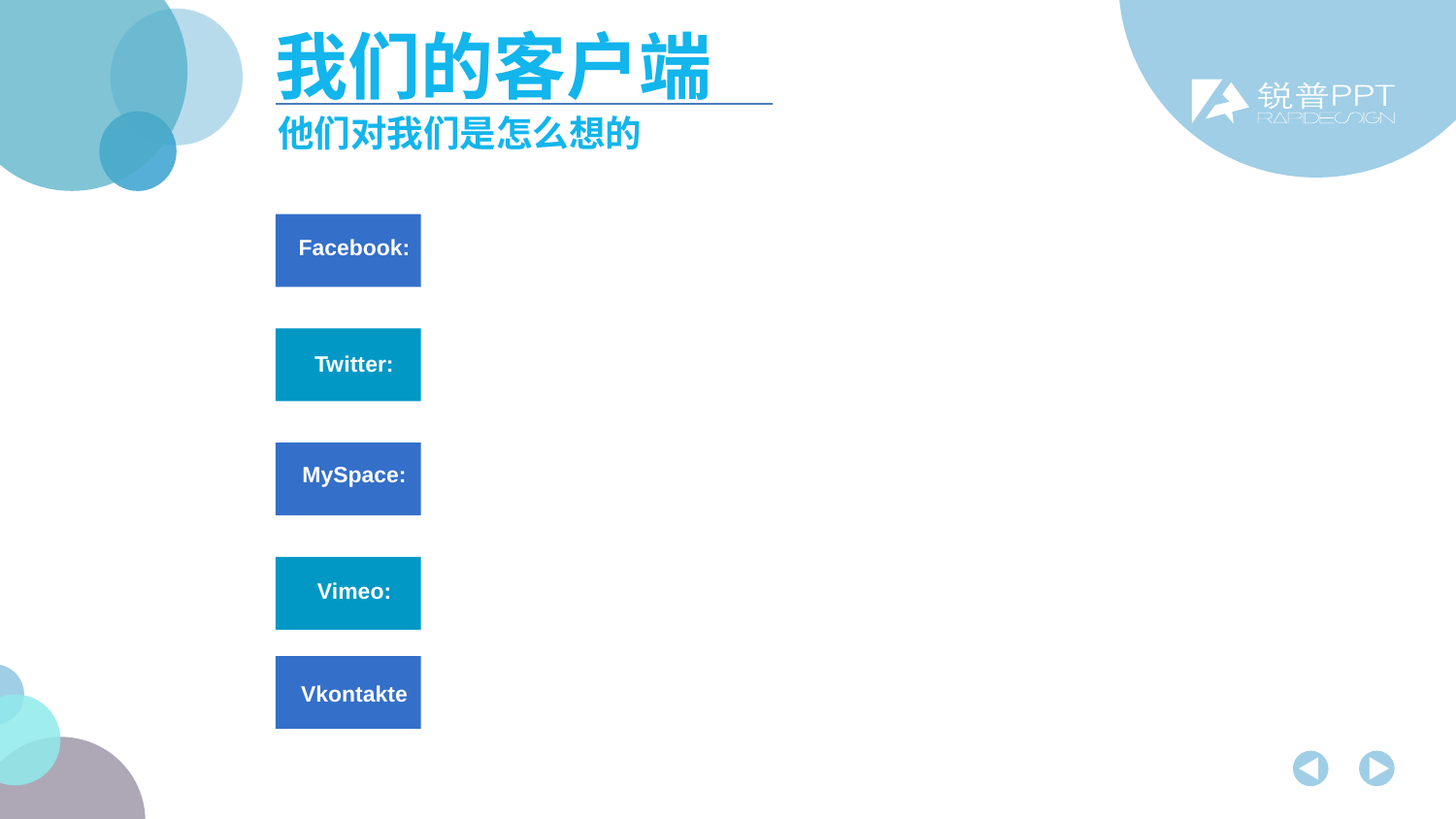

我们的客户端
他们对我们是怎么想的

Facebook:

Twitter:

MySpace:

Vimeo:

Vkontakte